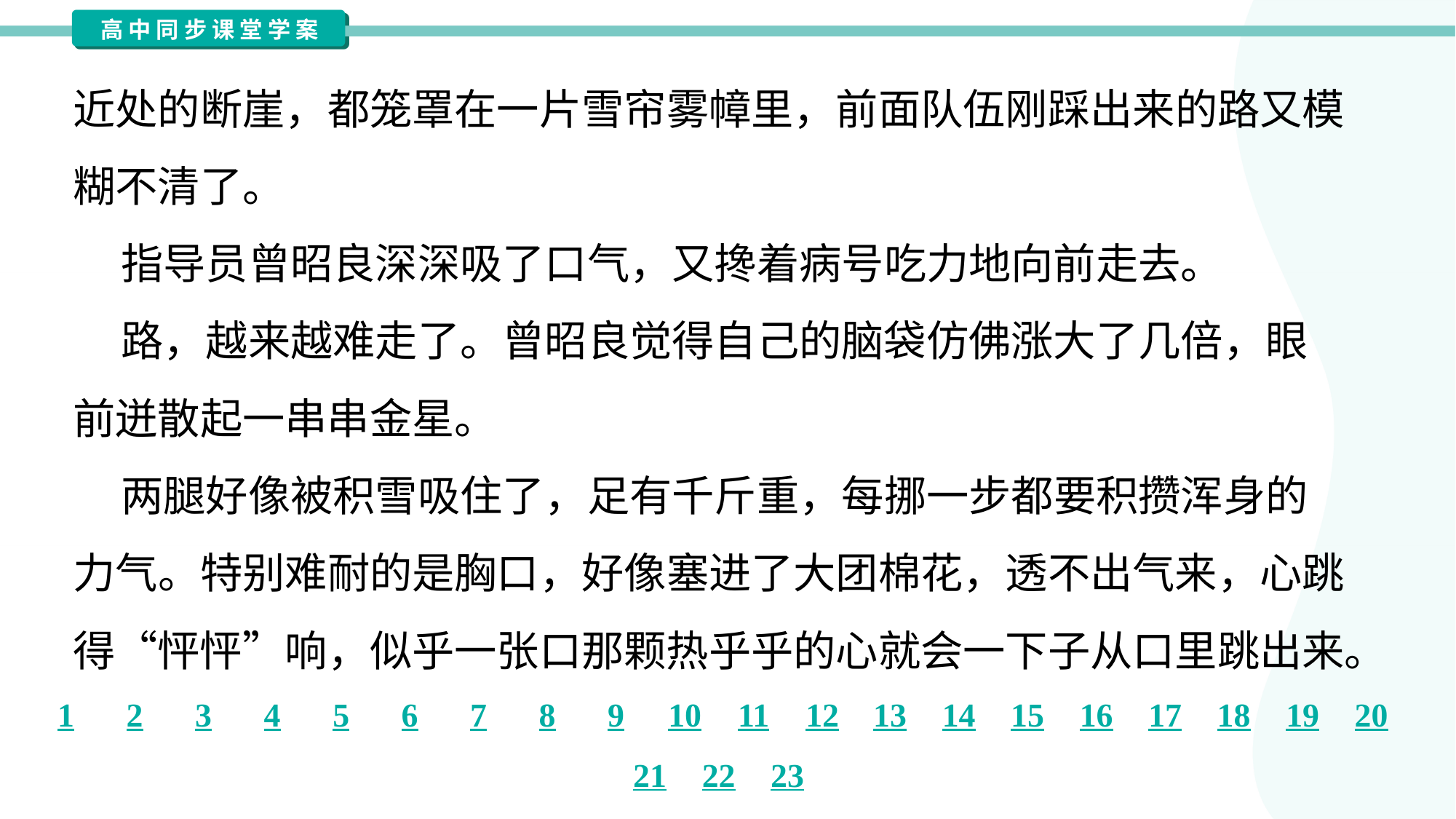

近处的断崖，都笼罩在一片雪帘雾幛里，前面队伍刚踩出来的路又模
糊不清了。
    指导员曾昭良深深吸了口气，又搀着病号吃力地向前走去。
    路，越来越难走了。曾昭良觉得自己的脑袋仿佛涨大了几倍，眼
前迸散起一串串金星。
    两腿好像被积雪吸住了，足有千斤重，每挪一步都要积攒浑身的
力气。特别难耐的是胸口，好像塞进了大团棉花，透不出气来，心跳
得“怦怦”响，似乎一张口那颗热乎乎的心就会一下子从口里跳出来。